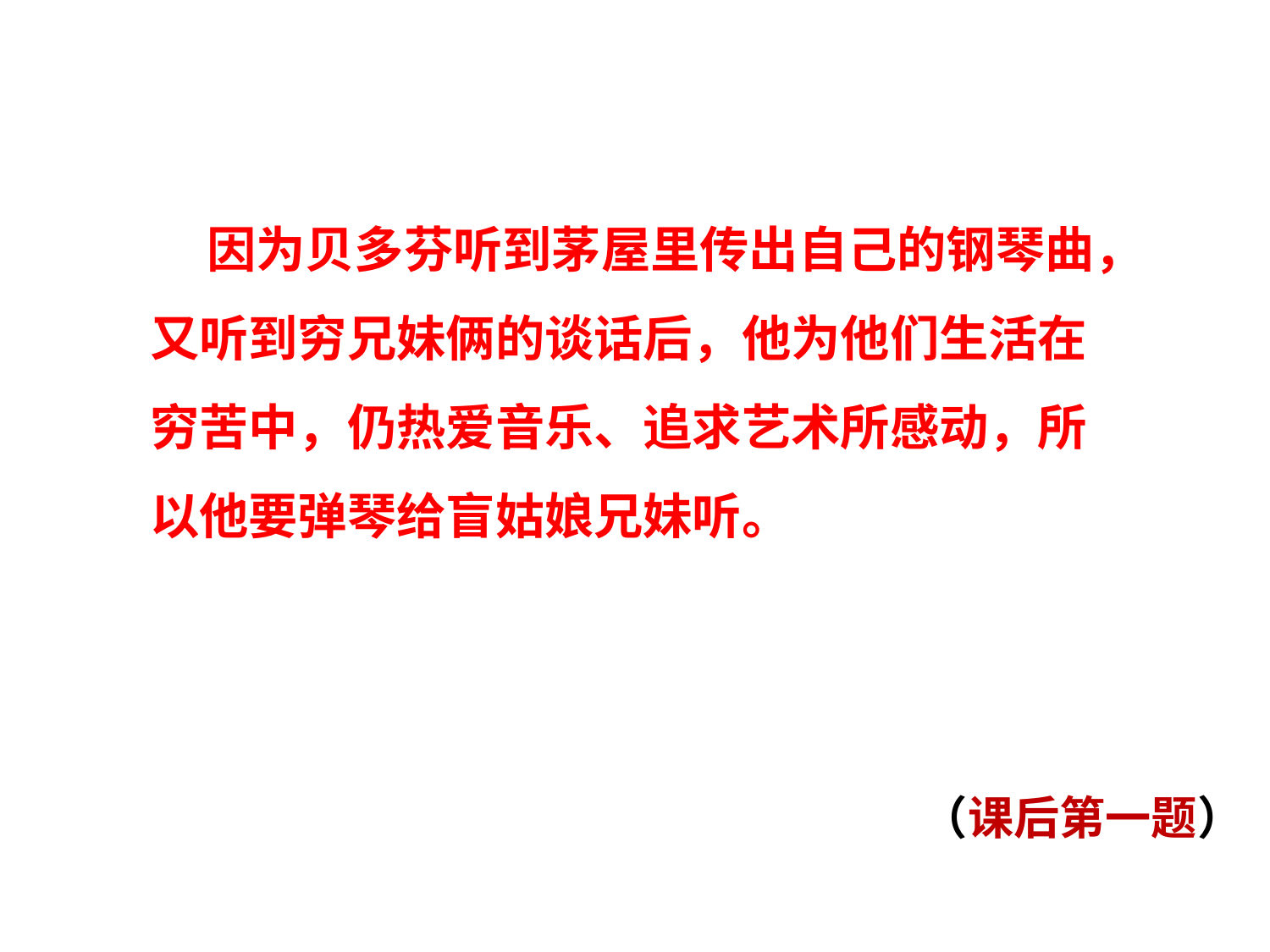

因为贝多芬听到茅屋里传出自己的钢琴曲，又听到穷兄妹俩的谈话后，他为他们生活在穷苦中，仍热爱音乐、追求艺术所感动，所以他要弹琴给盲姑娘兄妹听。
（课后第一题）